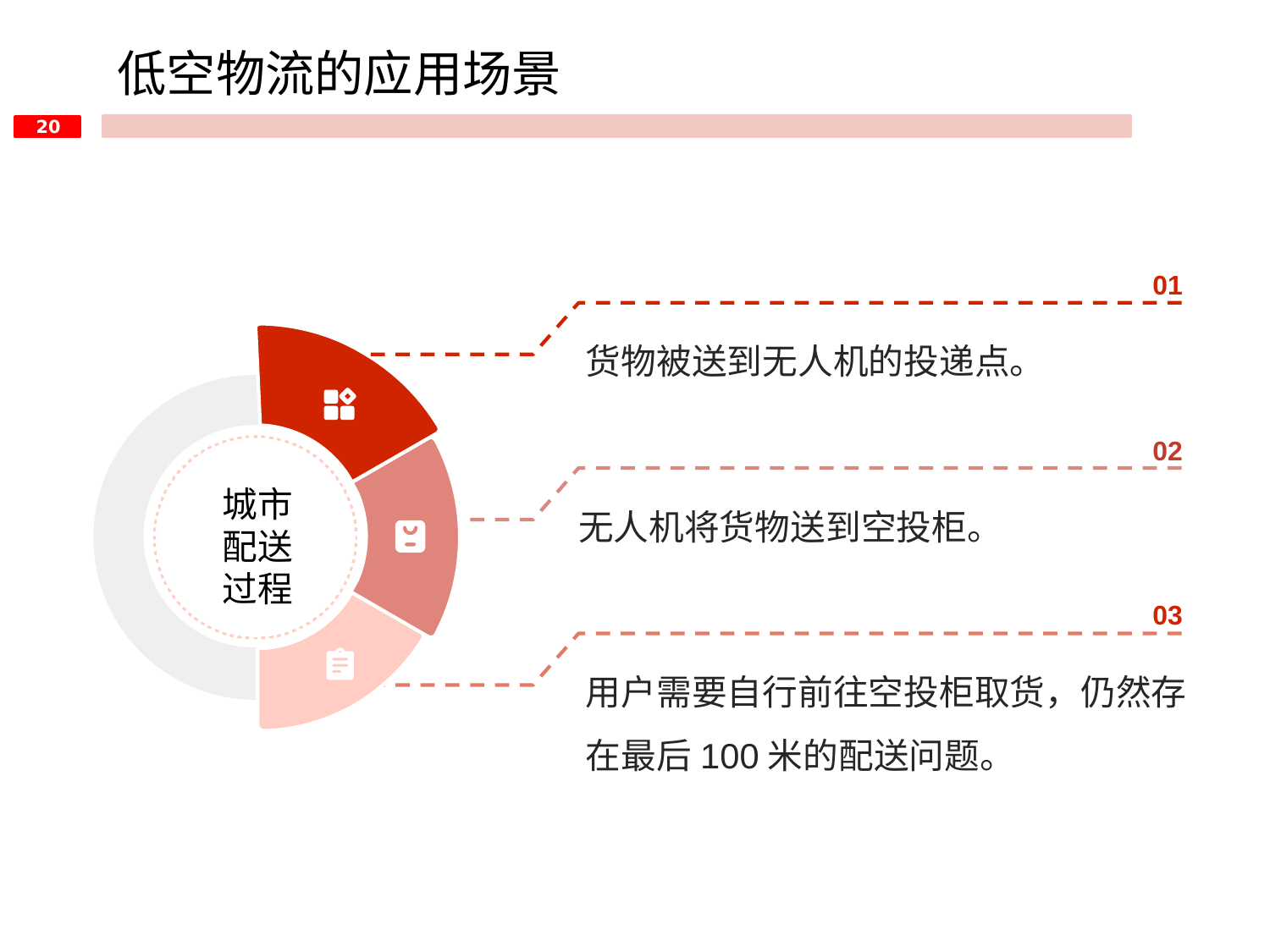

低空物流的应用场景
20
01

货物被送到无人机的投递点。

02

城市配送过程
无人机将货物送到空投柜。

03

用户需要自行前往空投柜取货，仍然存在最后100米的配送问题。